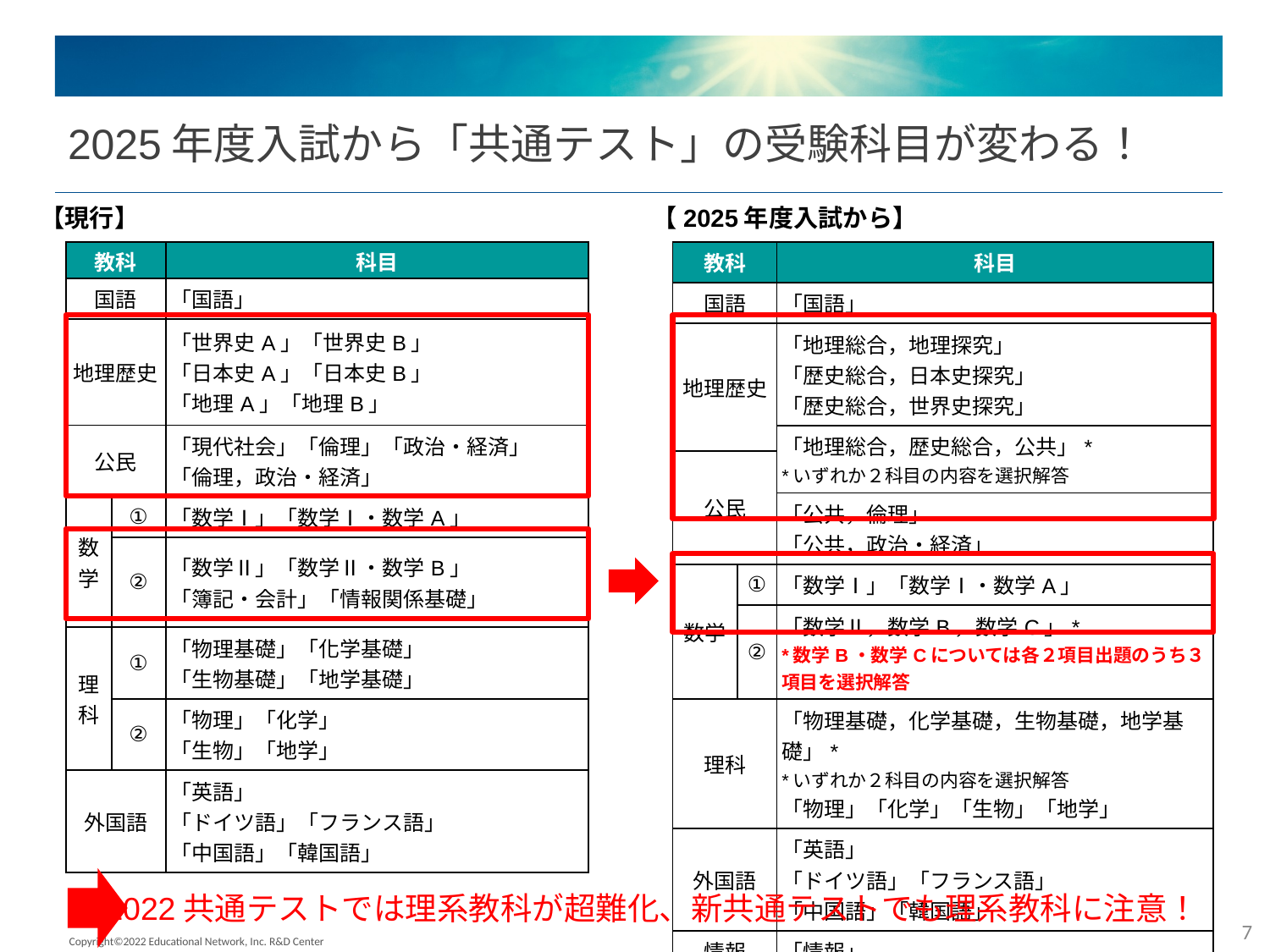

# 2025年度入試から「共通テスト」の受験科目が変わる！
【現行】
【2025年度入試から】
| 教科 |  | 科目 |
| --- | --- | --- |
| 国語 |  | 「国語」 |
| 地理歴史 |  | 「世界史A」「世界史B」 「日本史A」「日本史B」 「地理A」「地理B」 |
| 公民 |  | 「現代社会」「倫理」「政治・経済」 「倫理，政治・経済」 |
| 数学 | ① | 「数学Ⅰ」「数学Ⅰ・数学A」 |
|  | ② | 「数学Ⅱ」「数学Ⅱ・数学B」 「簿記・会計」「情報関係基礎」 |
| 理科 | ① | 「物理基礎」「化学基礎」 「生物基礎」「地学基礎」 |
|  | ② | 「物理」「化学」 「生物」「地学」 |
| 外国語 |  | 「英語」 「ドイツ語」「フランス語」 「中国語」「韓国語」 |
| 教科 |  | 科目 |
| --- | --- | --- |
| 国語 |  | 「国語」 |
| 地理歴史 |  | 「地理総合，地理探究」 「歴史総合，日本史探究」 「歴史総合，世界史探究」 |
|  |  | 「地理総合，歴史総合，公共」\* \*いずれか２科目の内容を選択解答 |
| 公民 |  |  |
|  |  | 「公共，倫理」 「公共，政治・経済」 |
| 数学 | ① | 「数学Ⅰ」「数学Ⅰ・数学A」 |
|  | ② | 「数学Ⅱ，数学B，数学C」\* \*数学B・数学Cについては各２項目出題のうち３項目を選択解答 |
| 理科 |  | 「物理基礎，化学基礎，生物基礎，地学基礎」\* \*いずれか２科目の内容を選択解答 「物理」「化学」「生物」「地学」 |
| 外国語 |  | 「英語」 「ドイツ語」「フランス語」 「中国語」「韓国語」 |
| 情報 |  | 「情報」 |

2022共通テストでは理系教科が超難化、新共通テストでも理系教科に注意！
7
Copyright©2022 Educational Network, Inc. R&D Center